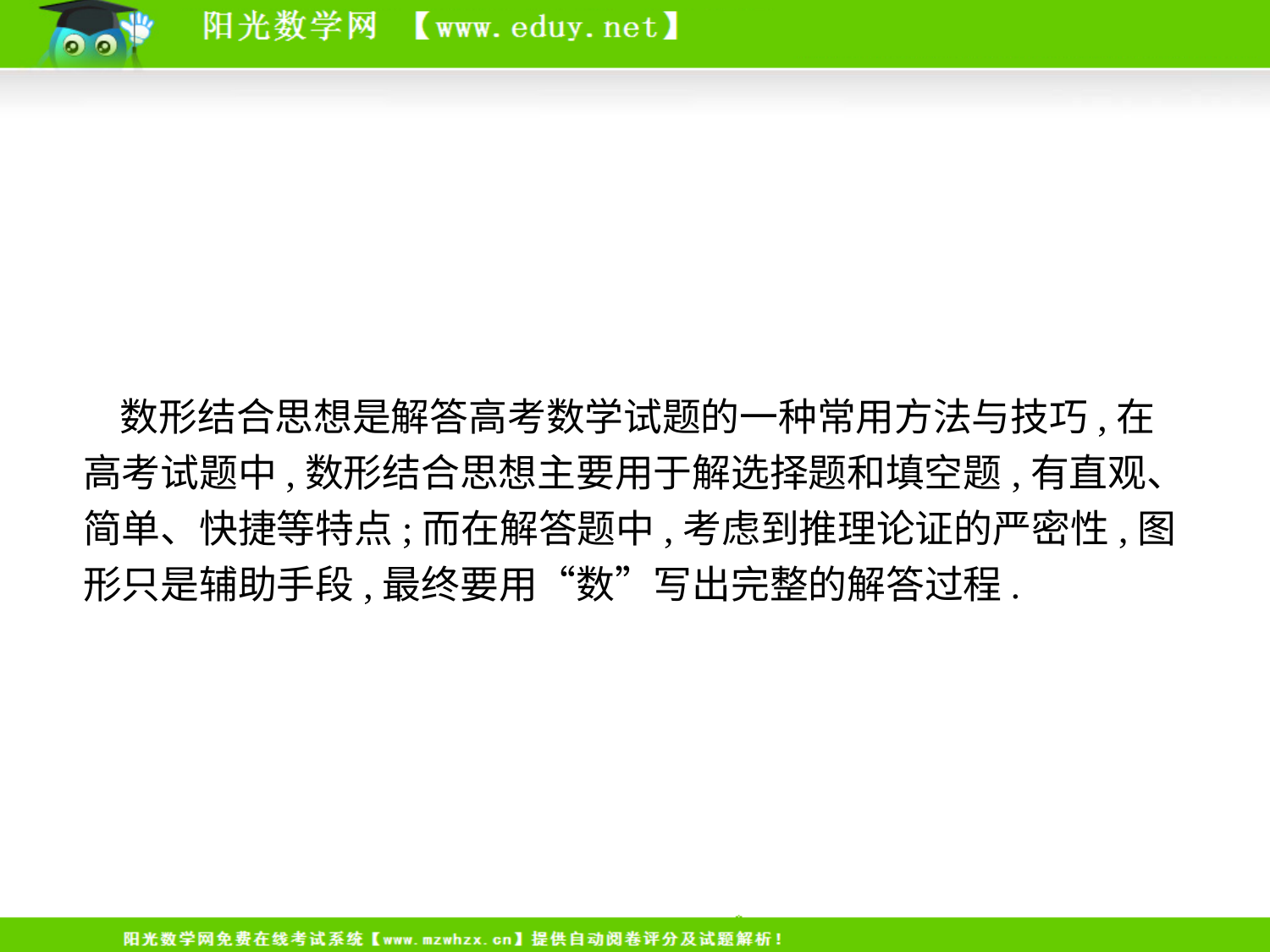

数形结合思想是解答高考数学试题的一种常用方法与技巧,在高考试题中,数形结合思想主要用于解选择题和填空题,有直观、简单、快捷等特点;而在解答题中,考虑到推理论证的严密性,图形只是辅助手段,最终要用“数”写出完整的解答过程.
-2-